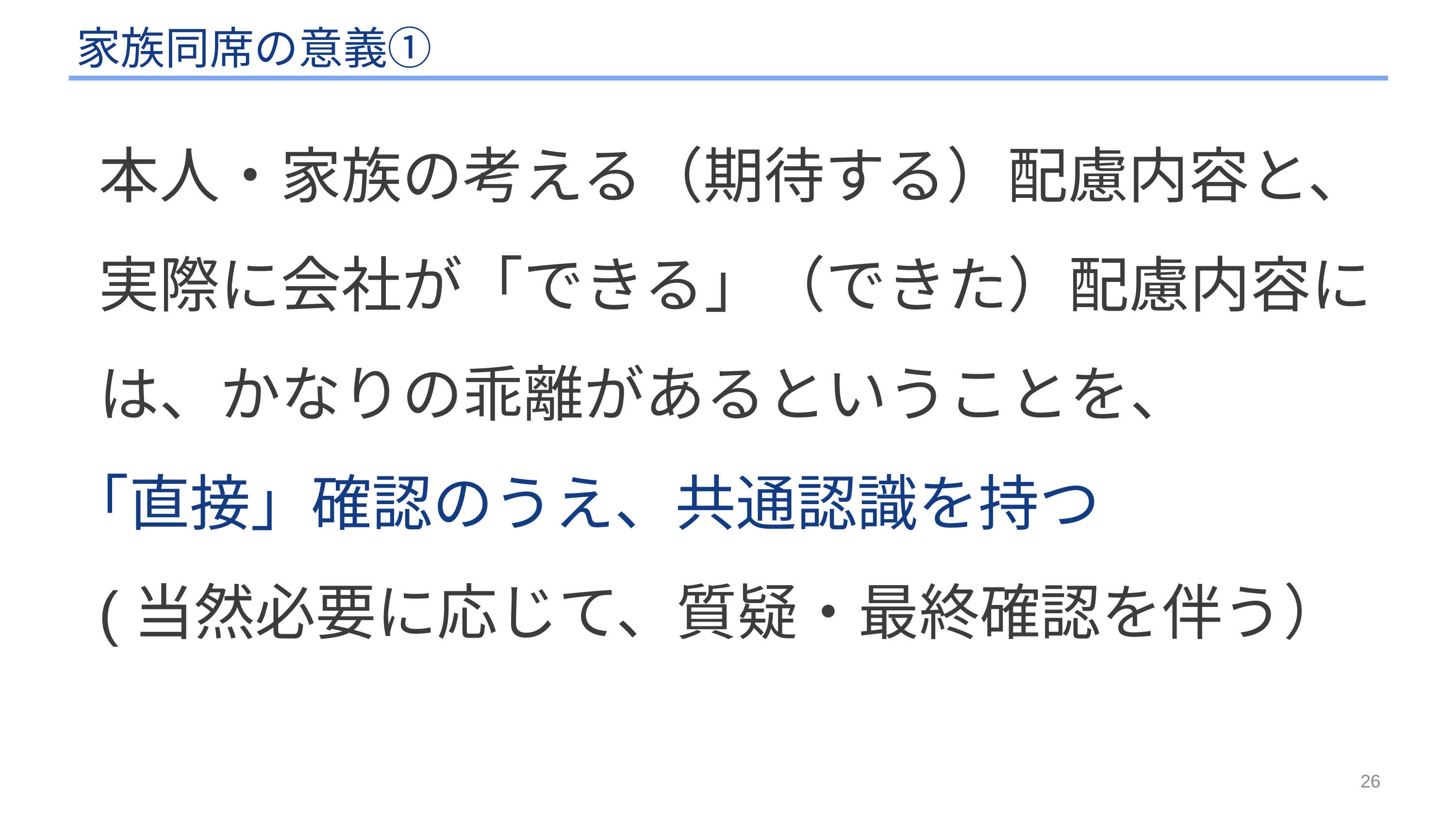

# 家族同席の意義①
本人・家族の考える（期待する）配慮内容と、
実際に会社が「できる」（できた）配慮内容には、かなりの乖離があるということを、
｢直接」確認のうえ、共通認識を持つ
(当然必要に応じて、質疑・最終確認を伴う）
26